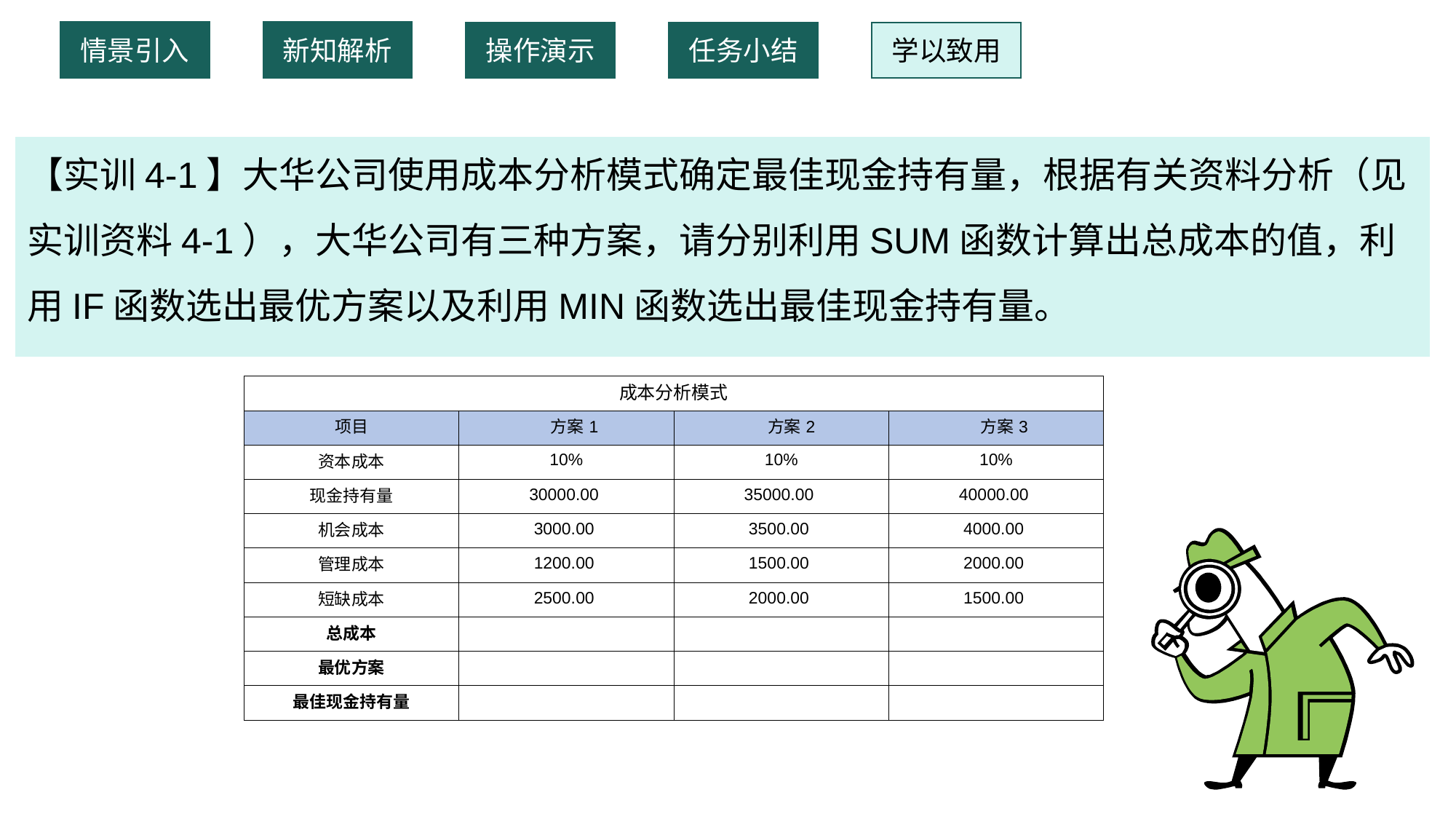

情景引入
新知解析
操作演示
任务小结
学以致用
【实训4-1】大华公司使用成本分析模式确定最佳现金持有量，根据有关资料分析（见实训资料4-1），大华公司有三种方案，请分别利用SUM函数计算出总成本的值，利用IF函数选出最优方案以及利用MIN函数选出最佳现金持有量。

| 成本分析模式 |  |  |  |
| --- | --- | --- | --- |
| 项目 | 方案1 | 方案2 | 方案3 |
| 资本成本 | 10% | 10% | 10% |
| 现金持有量 | 30000.00 | 35000.00 | 40000.00 |
| 机会成本 | 3000.00 | 3500.00 | 4000.00 |
| 管理成本 | 1200.00 | 1500.00 | 2000.00 |
| 短缺成本 | 2500.00 | 2000.00 | 1500.00 |
| 总成本 |  |  |  |
| 最优方案 |  |  |  |
| 最佳现金持有量 |  |  |  |